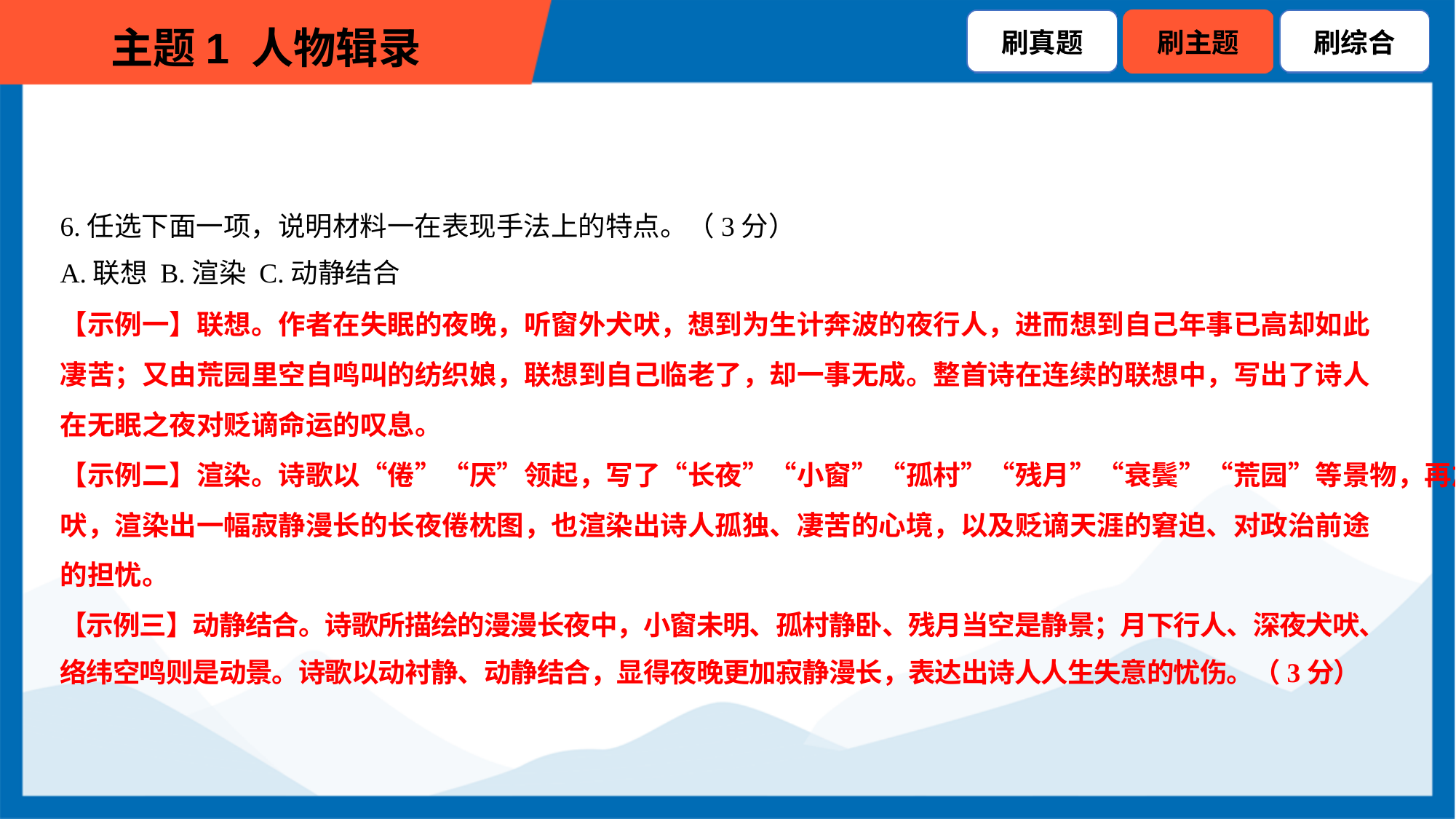

6.任选下面一项，说明材料一在表现手法上的特点。（3分）
A.联想 B.渲染 C.动静结合
【示例一】联想。作者在失眠的夜晚，听窗外犬吠，想到为生计奔波的夜行人，进而想到自己年事已高却如此
凄苦；又由荒园里空自鸣叫的纺织娘，联想到自己临老了，却一事无成。整首诗在连续的联想中，写出了诗人
在无眠之夜对贬谪命运的叹息。
【示例二】渲染。诗歌以“倦”“厌”领起，写了“长夜”“小窗”“孤村”“残月”“衰鬓”“荒园”等景物，再加上静夜犬
吠，渲染出一幅寂静漫长的长夜倦枕图，也渲染出诗人孤独、凄苦的心境，以及贬谪天涯的窘迫、对政治前途
的担忧。
【示例三】动静结合。诗歌所描绘的漫漫长夜中，小窗未明、孤村静卧、残月当空是静景；月下行人、深夜犬吠、
络纬空鸣则是动景。诗歌以动衬静、动静结合，显得夜晚更加寂静漫长，表达出诗人人生失意的忧伤。（3分）